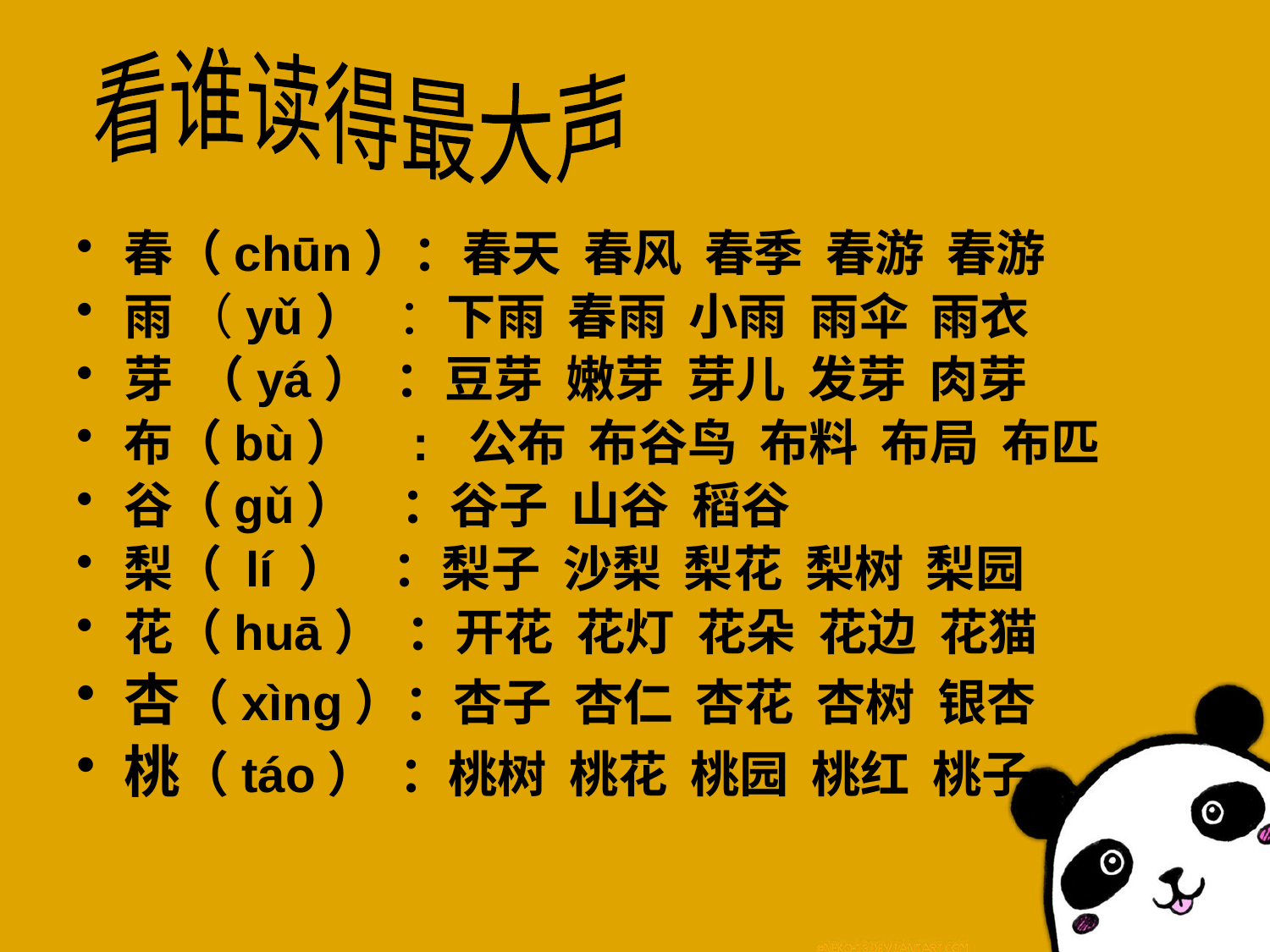

看谁读得最大声
春（chūn）：春天  春风  春季  春游  春游
雨 （yǔ）   ：下雨  春雨  小雨  雨伞  雨衣
芽  （yá）  ：豆芽  嫩芽  芽儿  发芽  肉芽
布（bù）    :  公布  布谷鸟  布料  布局  布匹
谷（gǔ）    ：谷子  山谷  稻谷
梨（ lí ）    ：梨子  沙梨  梨花  梨树  梨园
花（huā）  ：开花  花灯  花朵  花边  花猫
杏（xìng）：杏子  杏仁  杏花  杏树  银杏
桃（táo）  ：桃树  桃花  桃园  桃红  桃子